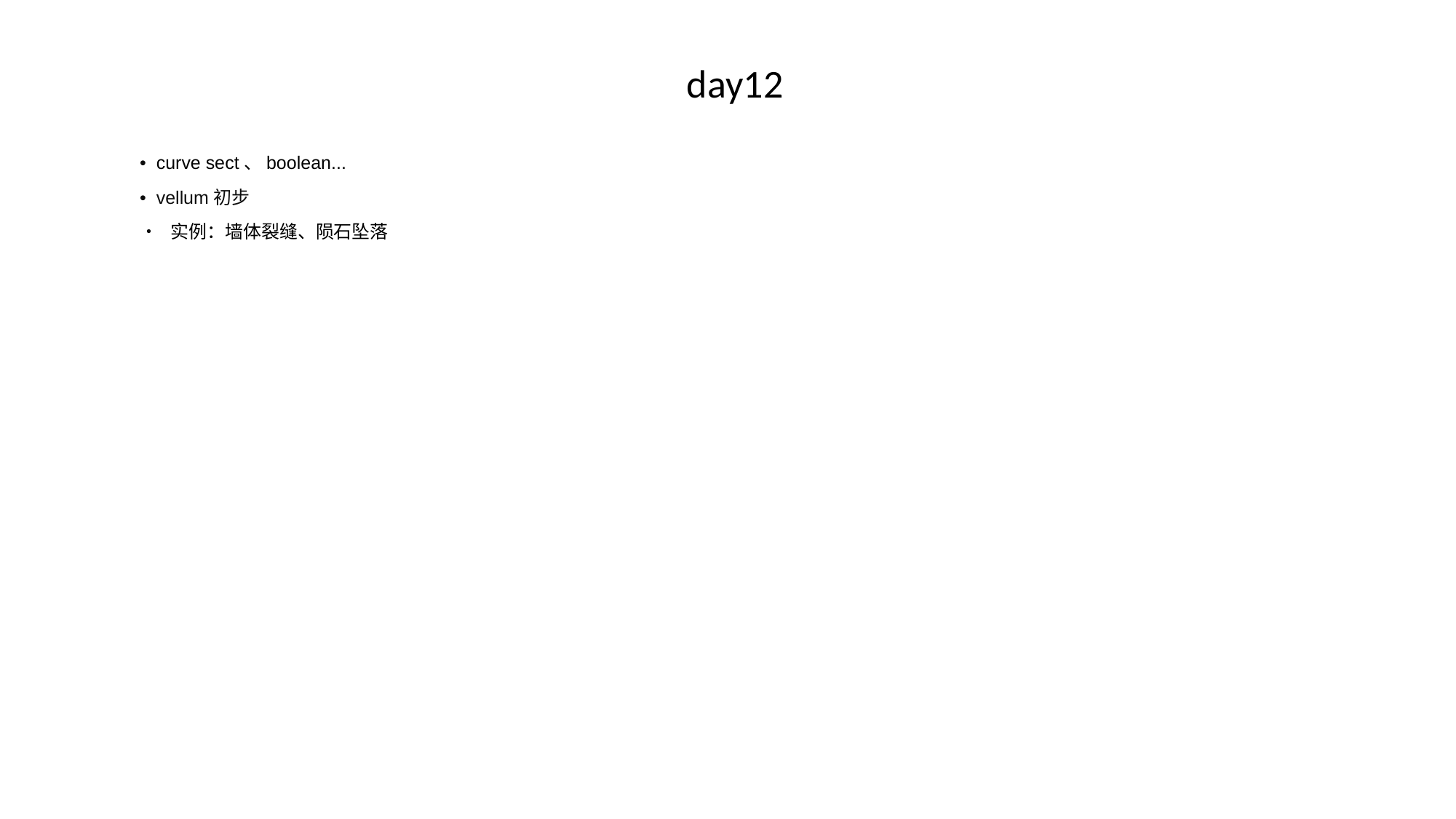

# day12
•  curve sect、boolean...
•  vellum初步
•  实例：墙体裂缝、陨石坠落